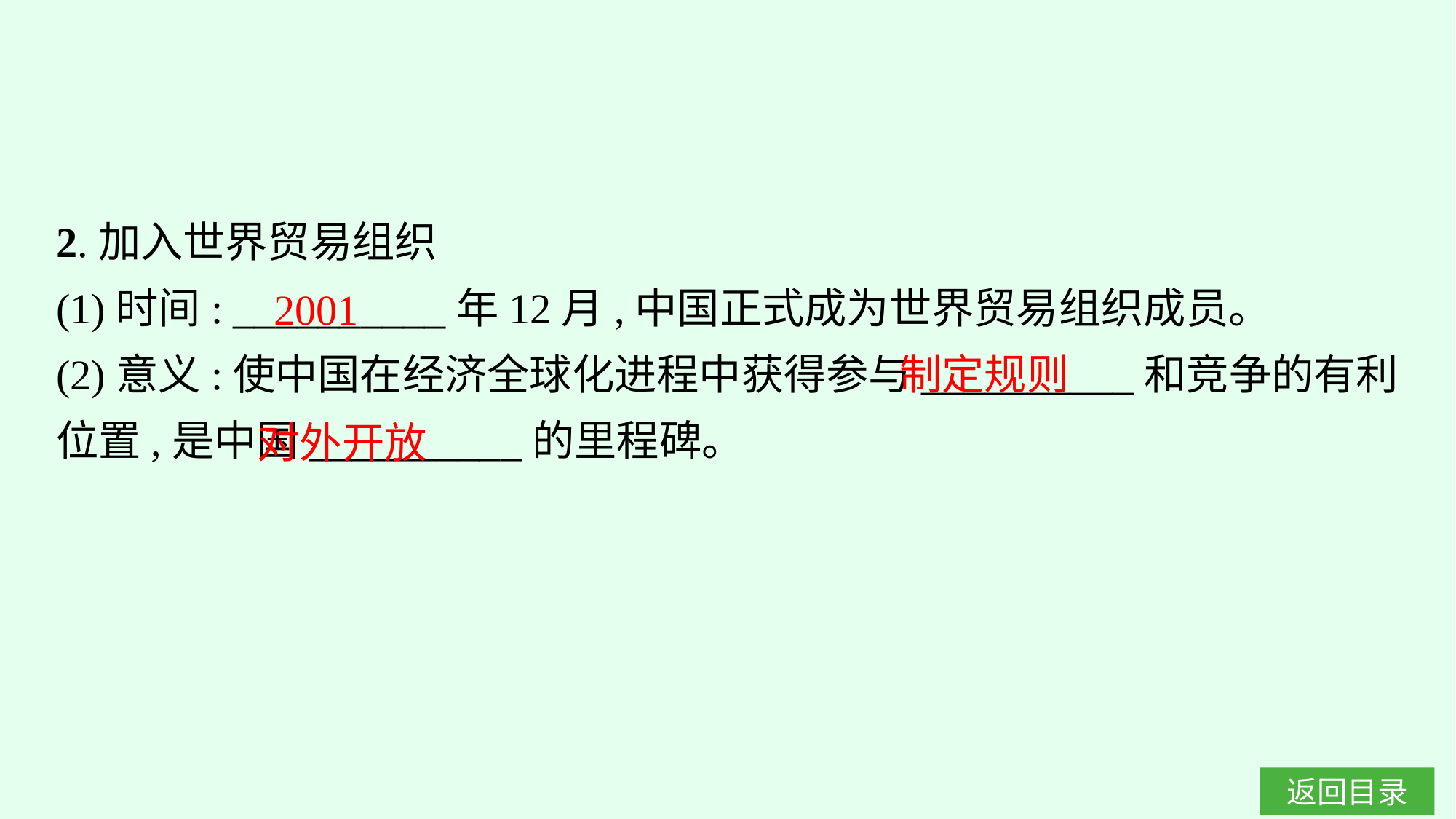

2.加入世界贸易组织
(1)时间: __________年12月,中国正式成为世界贸易组织成员。
(2)意义:使中国在经济全球化进程中获得参与__________和竞争的有利位置,是中国__________的里程碑。
2001
制定规则
对外开放